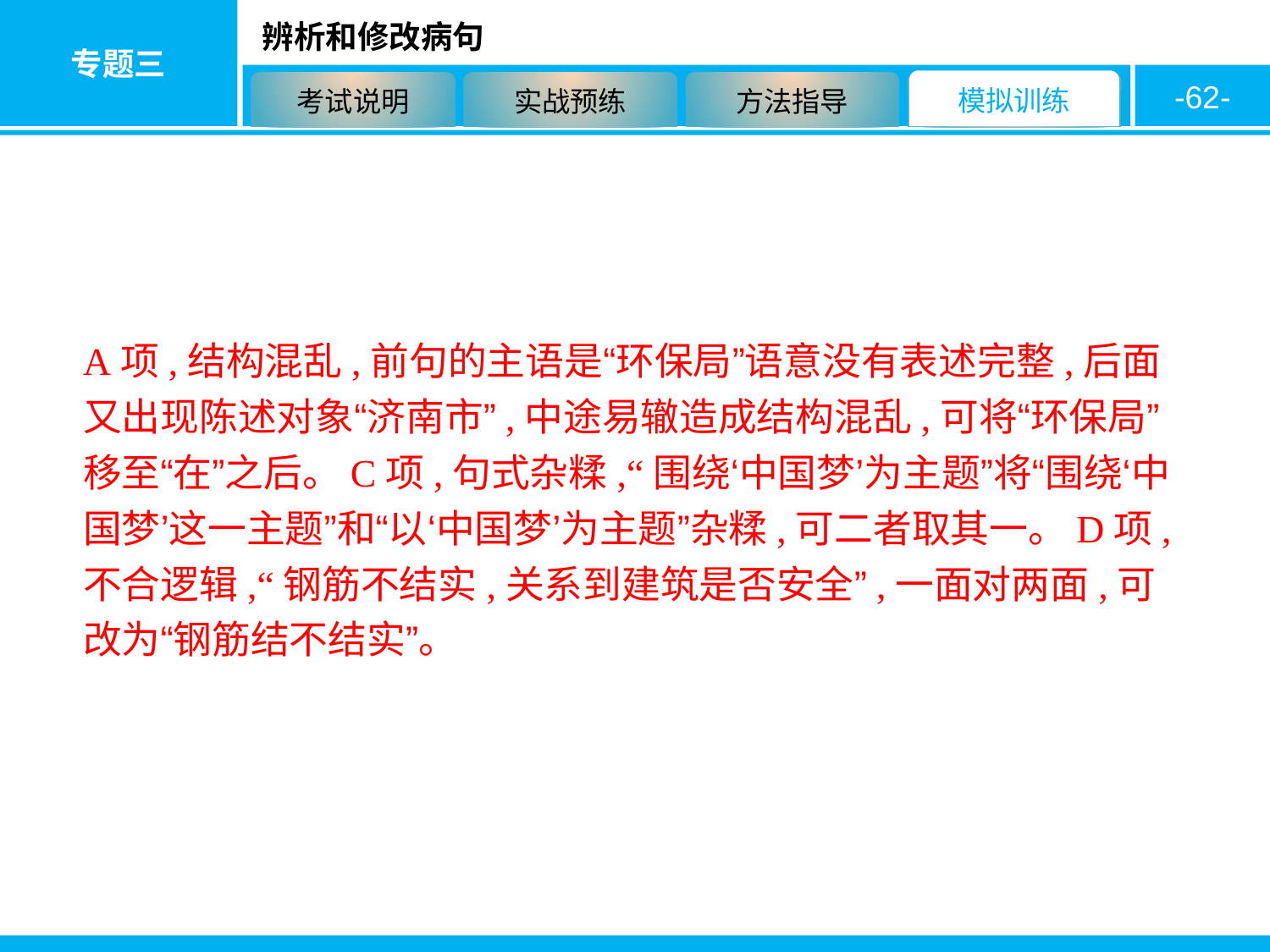

-62-
A项,结构混乱,前句的主语是“环保局”语意没有表述完整,后面又出现陈述对象“济南市”,中途易辙造成结构混乱,可将“环保局”移至“在”之后。C项,句式杂糅,“围绕‘中国梦’为主题”将“围绕‘中国梦’这一主题”和“以‘中国梦’为主题”杂糅,可二者取其一。D项,不合逻辑,“钢筋不结实,关系到建筑是否安全”,一面对两面,可改为“钢筋结不结实”。